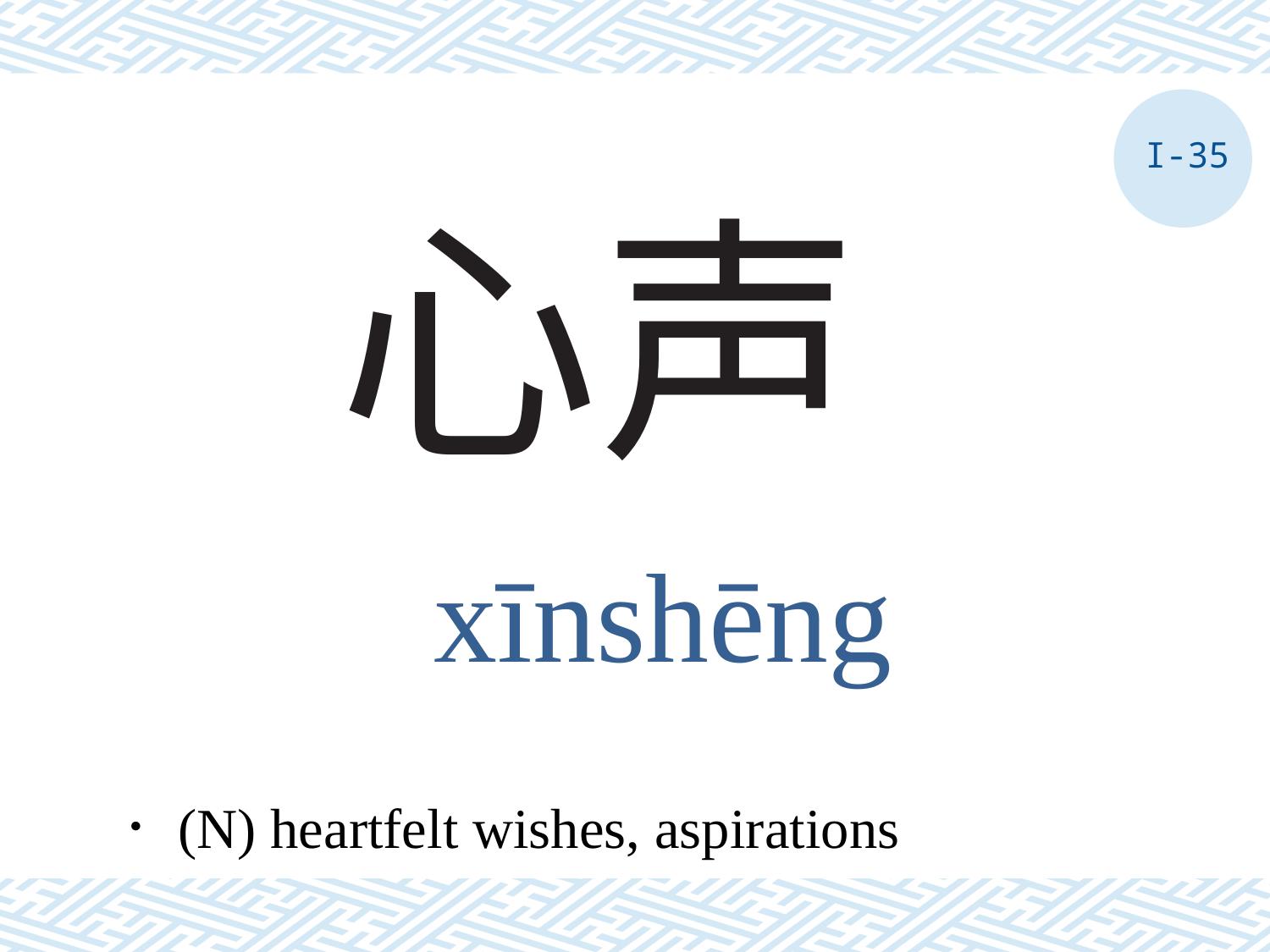

I-35

# 心声
xīnshēng
．(N) heartfelt wishes, aspirations